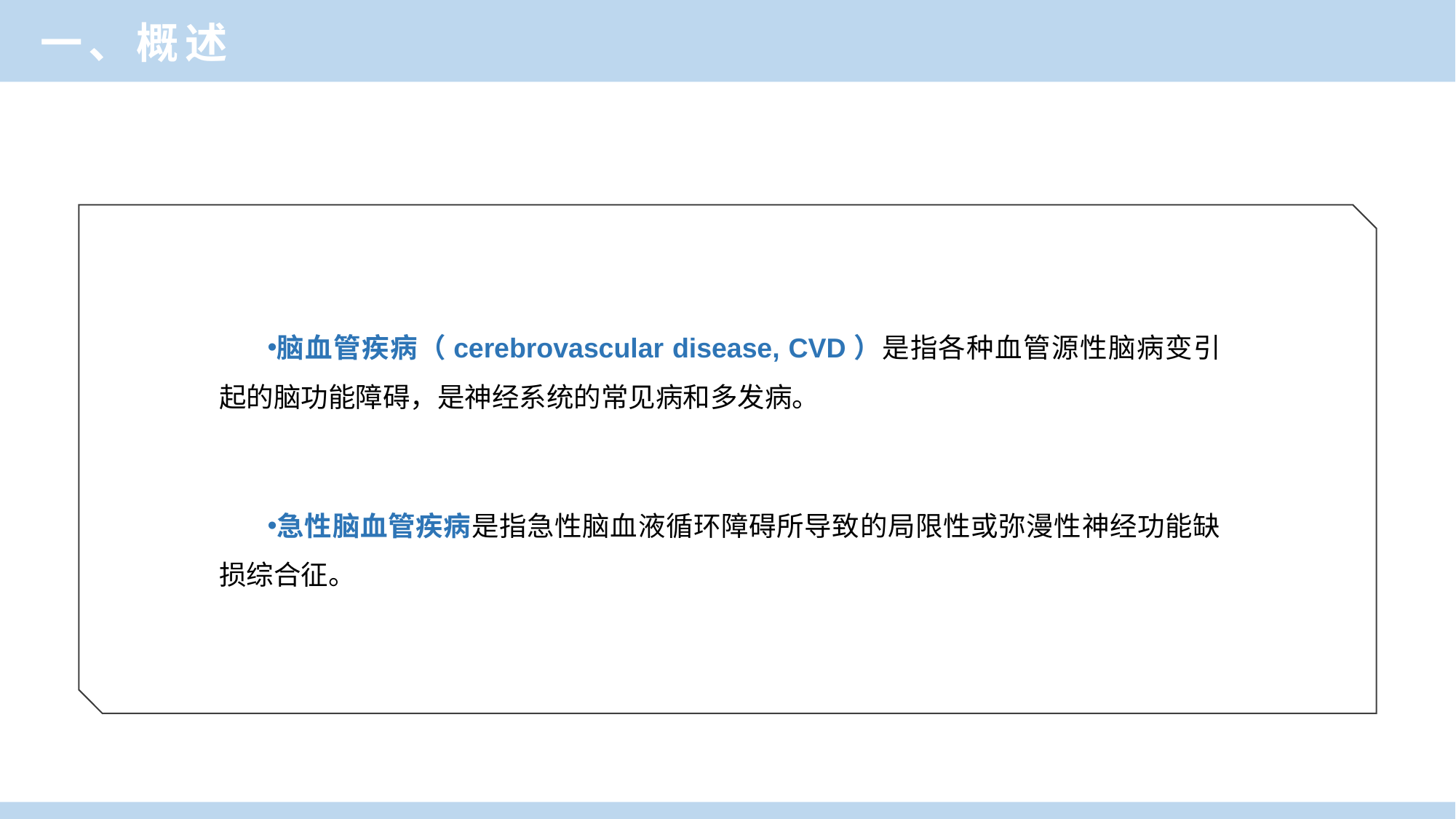

一、概述

脑血管疾病（cerebrovascular disease, CVD）是指各种血管源性脑病变引起的脑功能障碍，是神经系统的常见病和多发病。

急性脑血管疾病是指急性脑血液循环障碍所导致的局限性或弥漫性神经功能缺损综合征。